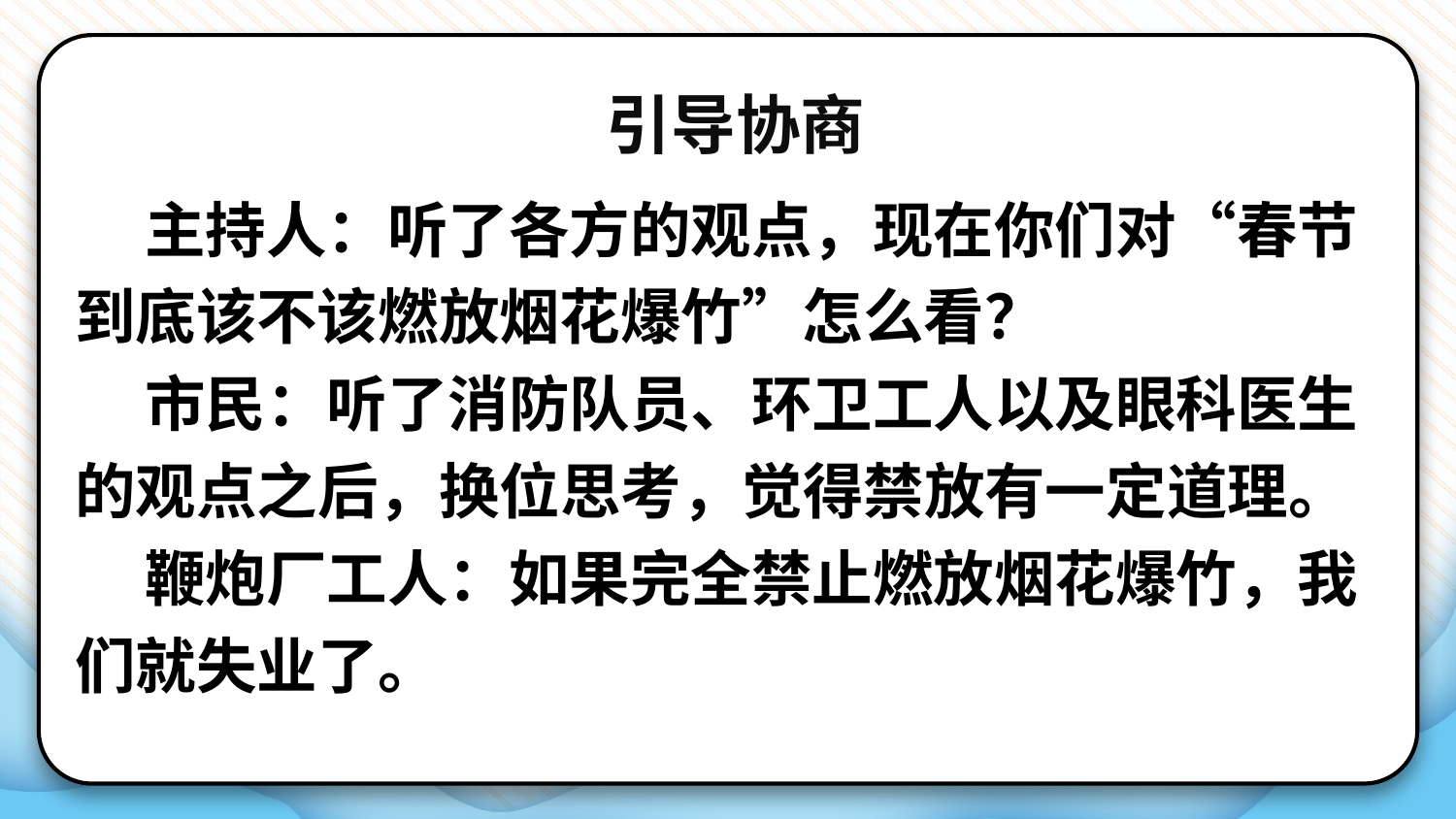

引导协商
    主持人：听了各方的观点，现在你们对“春节到底该不该燃放烟花爆竹”怎么看？
    市民：听了消防队员、环卫工人以及眼科医生的观点之后，换位思考，觉得禁放有一定道理。
    鞭炮厂工人：如果完全禁止燃放烟花爆竹，我们就失业了。